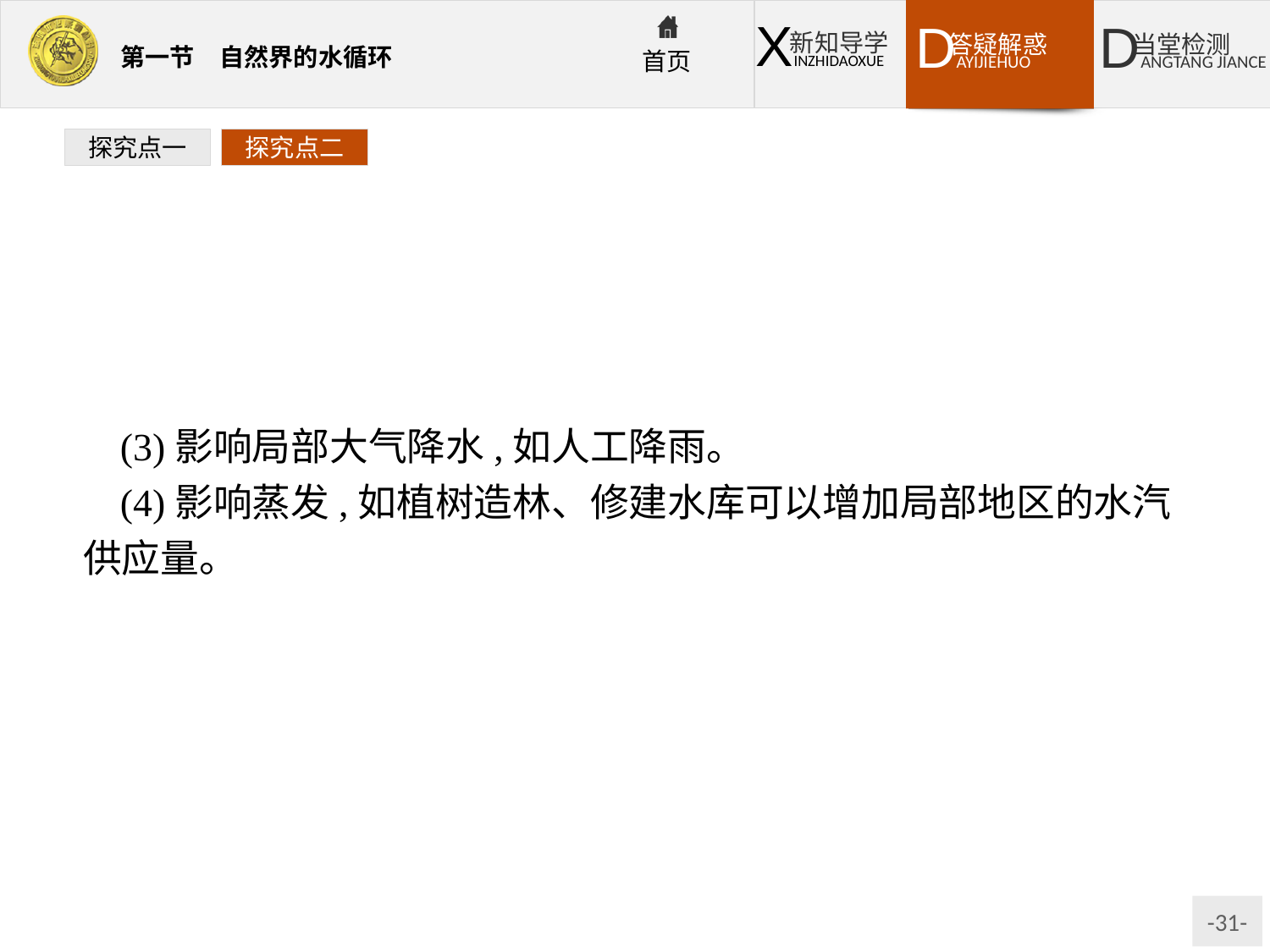

探究点一
探究点二
(3)影响局部大气降水,如人工降雨。
(4)影响蒸发,如植树造林、修建水库可以增加局部地区的水汽供应量。